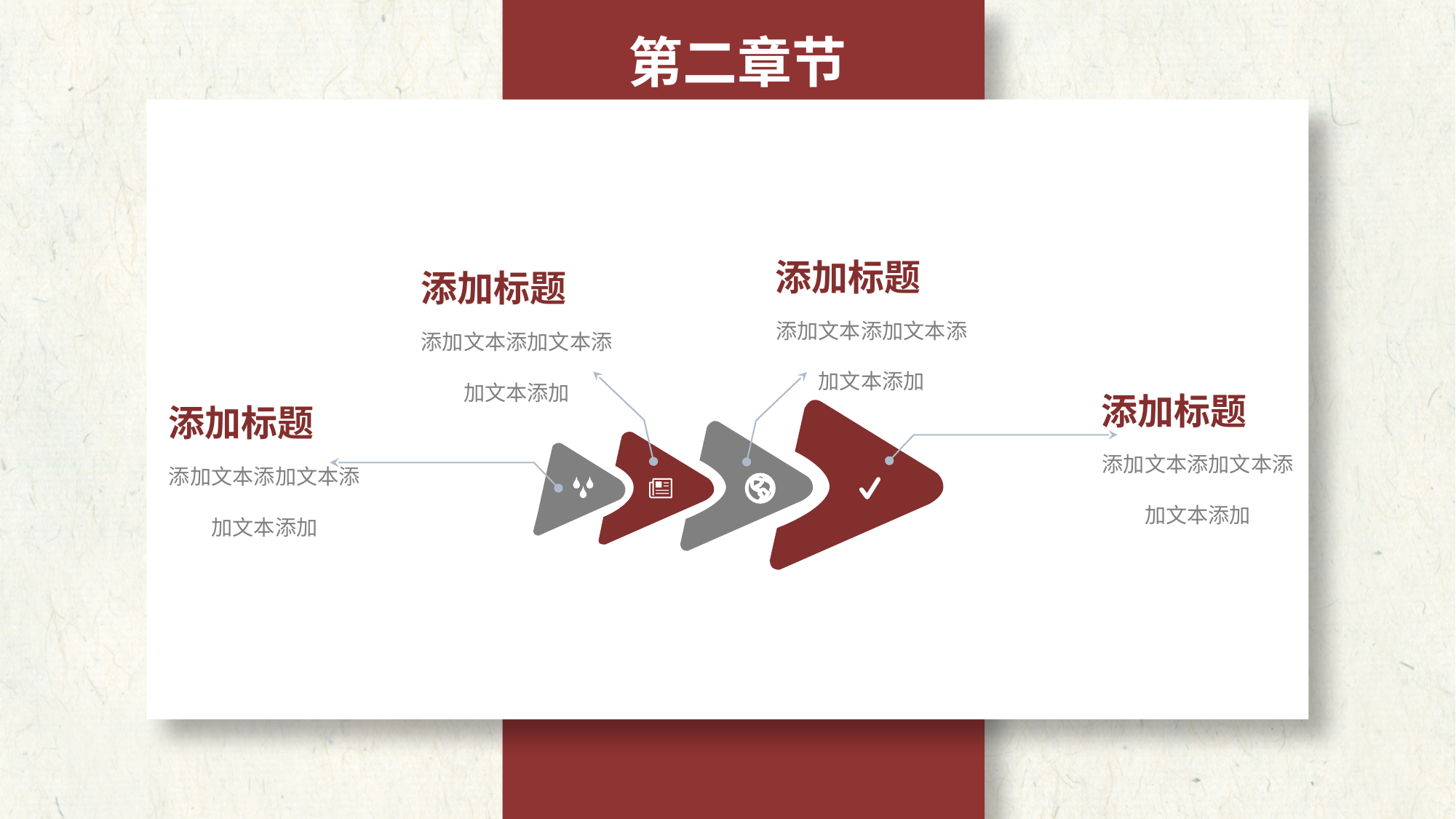

第二章节

添加标题
添加标题
添加文本添加文本添加文本添加
添加文本添加文本添加文本添加

添加标题
添加标题

添加文本添加文本添加文本添加

添加文本添加文本添加文本添加